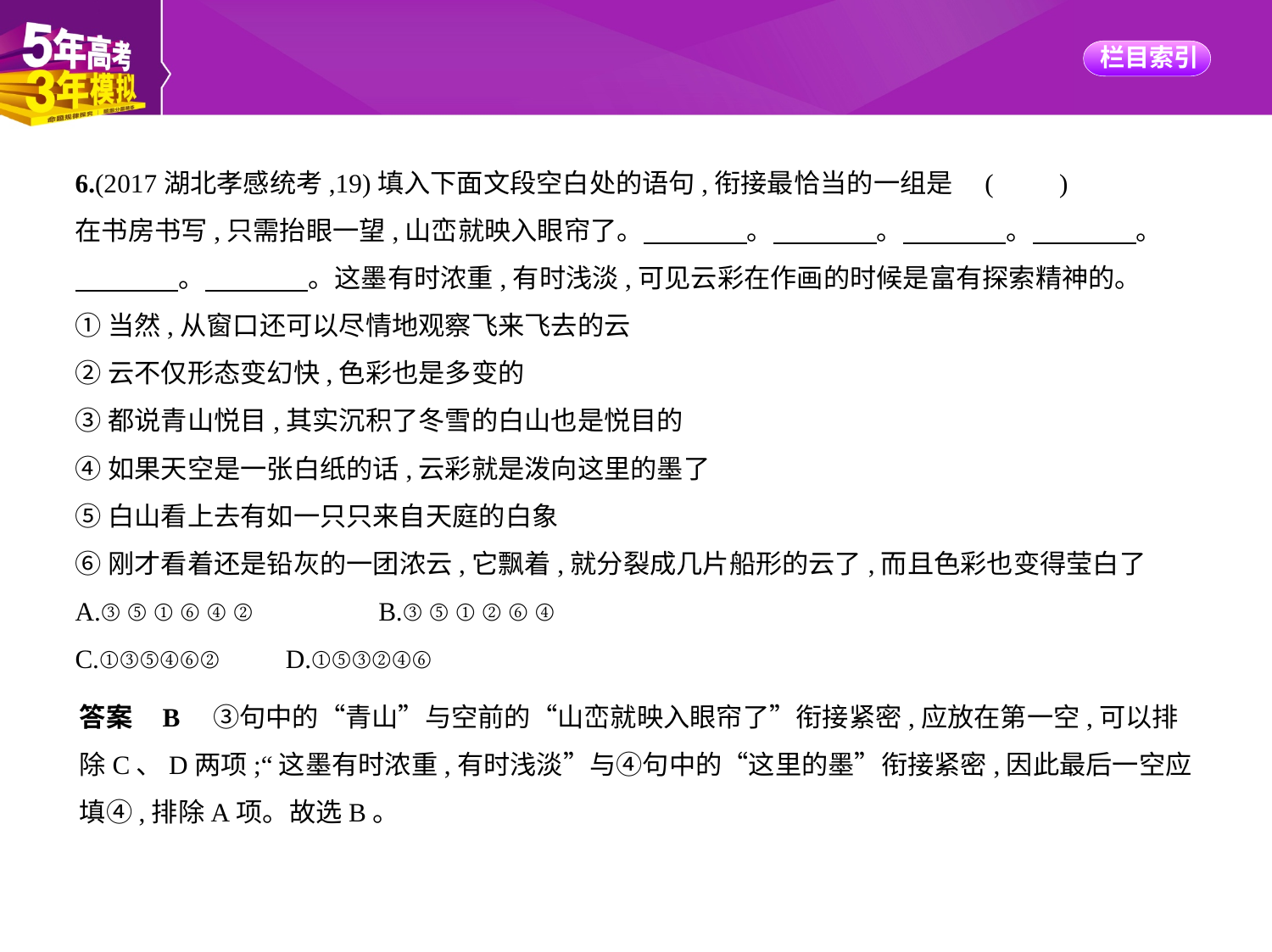

6.(2017湖北孝感统考,19)填入下面文段空白处的语句,衔接最恰当的一组是 (　　)
在书房书写,只需抬眼一望,山峦就映入眼帘了。　　　    。　　　    。　　　    。　　　    。
　　　    。　　　    。这墨有时浓重,有时浅淡,可见云彩在作画的时候是富有探索精神的。
①当然,从窗口还可以尽情地观察飞来飞去的云
②云不仅形态变幻快,色彩也是多变的
③都说青山悦目,其实沉积了冬雪的白山也是悦目的
④如果天空是一张白纸的话,云彩就是泼向这里的墨了
⑤白山看上去有如一只只来自天庭的白象
⑥刚才看着还是铅灰的一团浓云,它飘着,就分裂成几片船形的云了,而且色彩也变得莹白了
A.③⑤①⑥④②　　　　B.③⑤①②⑥④
C.①③⑤④⑥②　　D.①⑤③②④⑥
答案    B　③句中的“青山”与空前的“山峦就映入眼帘了”衔接紧密,应放在第一空,可以排
除C、D两项;“这墨有时浓重,有时浅淡”与④句中的“这里的墨”衔接紧密,因此最后一空应
填④,排除A项。故选B。